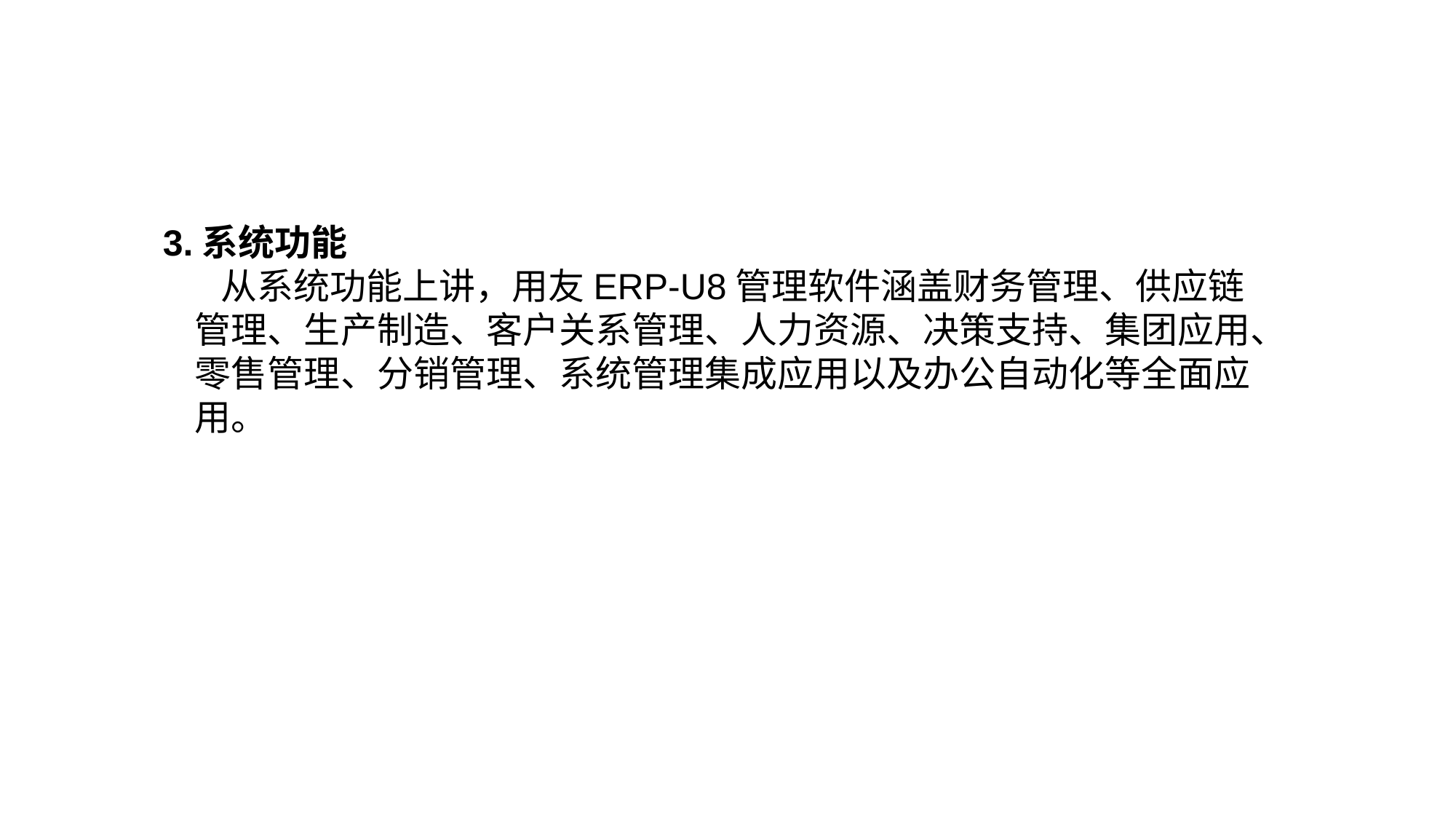

3.系统功能
      从系统功能上讲，用友ERP-U8管理软件涵盖财务管理、供应链管理、生产制造、客户关系管理、人力资源、决策支持、集团应用、零售管理、分销管理、系统管理集成应用以及办公自动化等全面应用。